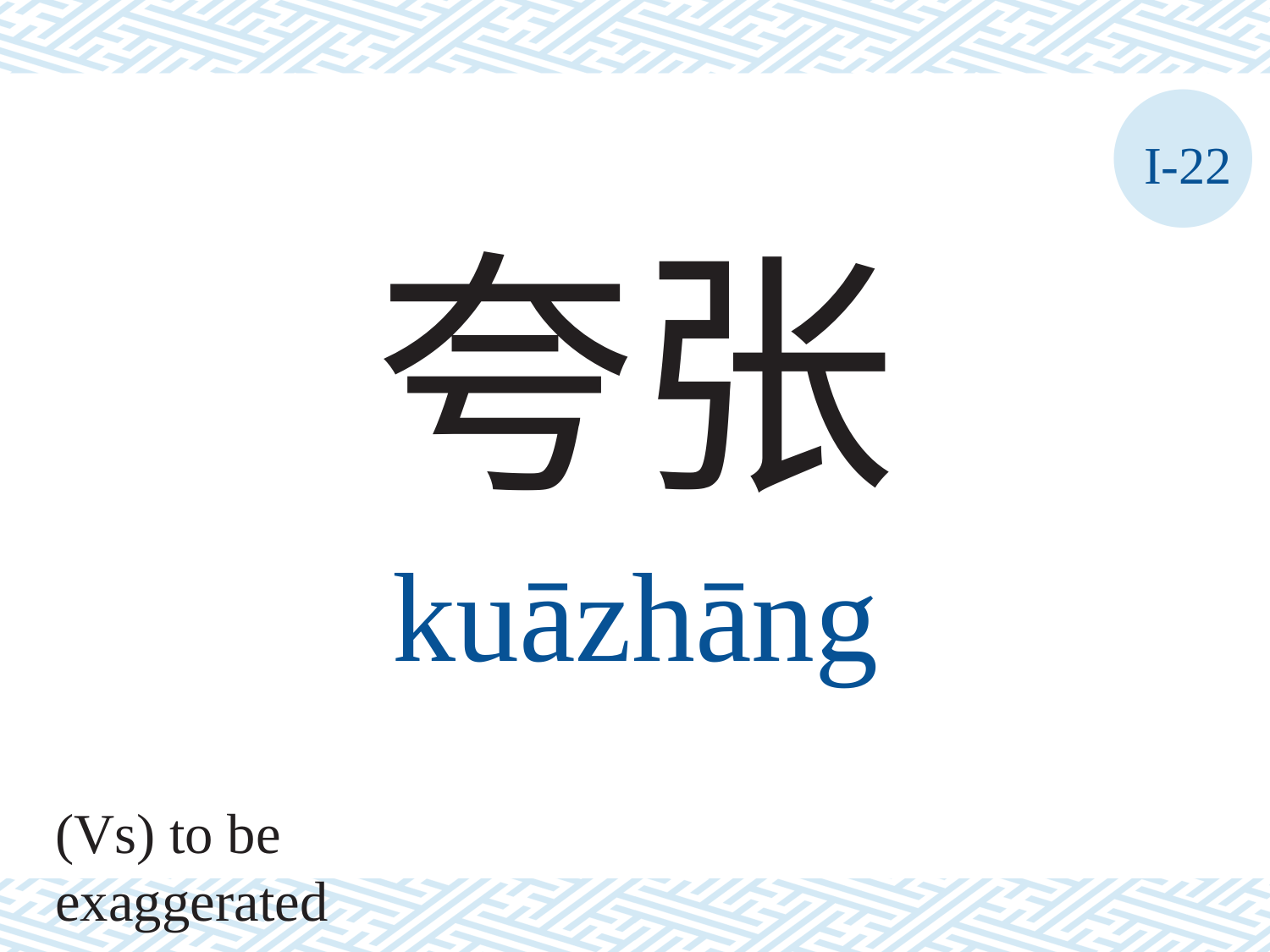

I-22
夸张
kuāzhāng
(Vs) to be exaggerated